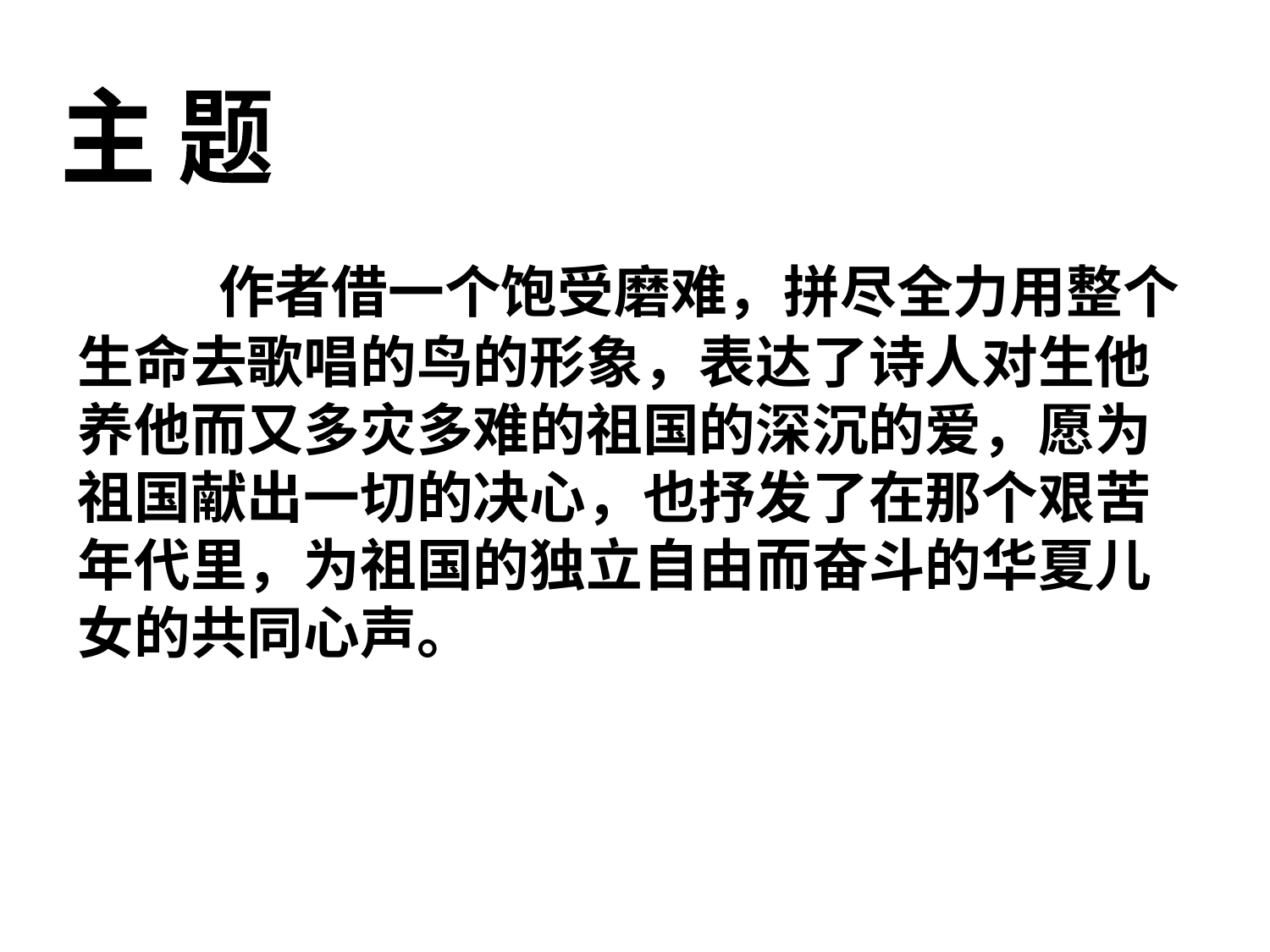

主 题
　　作者借一个饱受磨难，拼尽全力用整个生命去歌唱的鸟的形象，表达了诗人对生他养他而又多灾多难的祖国的深沉的爱，愿为祖国献出一切的决心，也抒发了在那个艰苦年代里，为祖国的独立自由而奋斗的华夏儿女的共同心声。